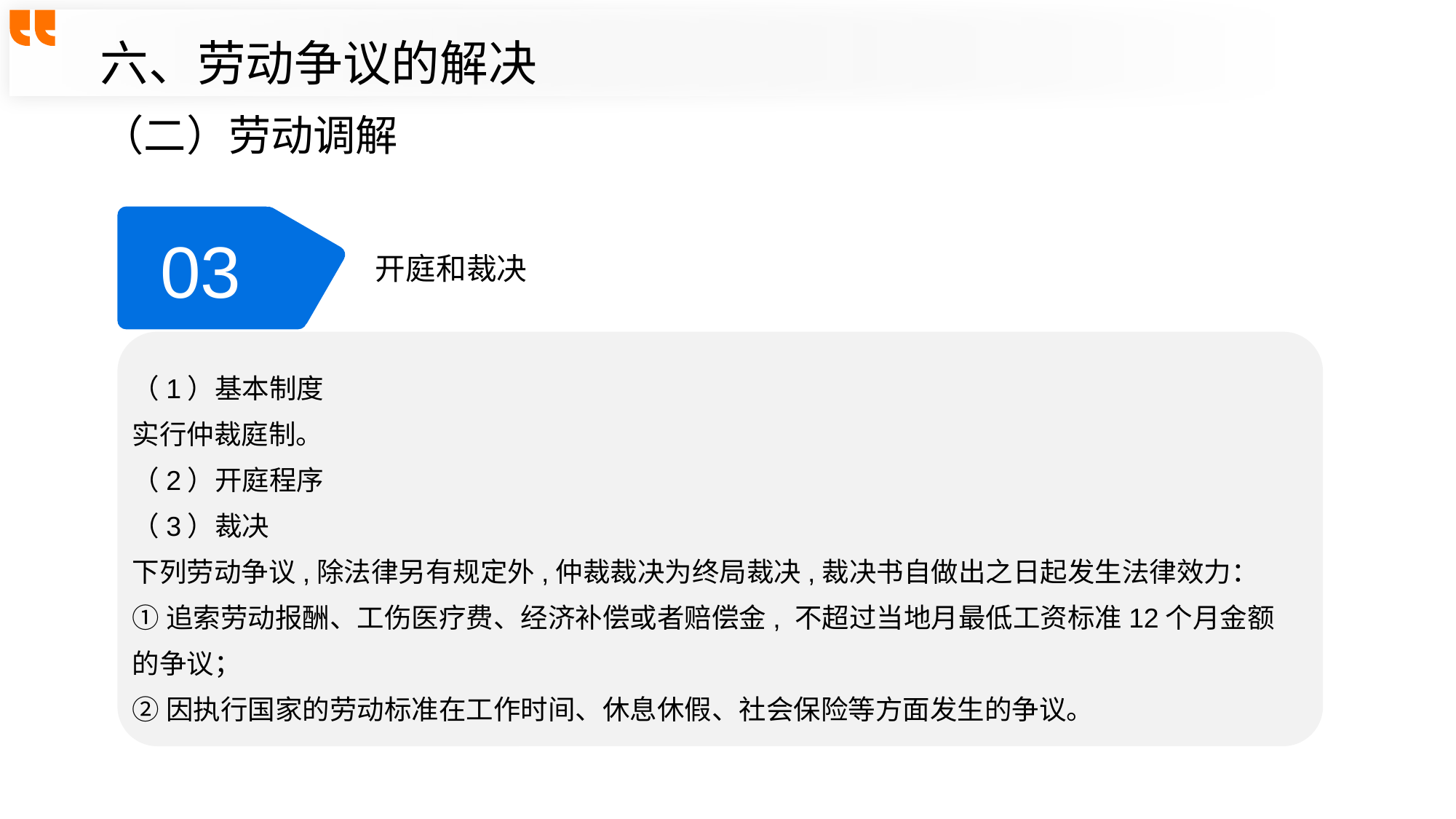

六、劳动争议的解决
（二）劳动调解

03
开庭和裁决

（1）基本制度
实行仲裁庭制。
（2）开庭程序
（3）裁决
下列劳动争议,除法律另有规定外,仲裁裁决为终局裁决,裁决书自做出之日起发生法律效力：
①追索劳动报酬、工伤医疗费、经济补偿或者赔偿金, 不超过当地月最低工资标准12个月金额的争议；
②因执行国家的劳动标准在工作时间、休息休假、社会保险等方面发生的争议。